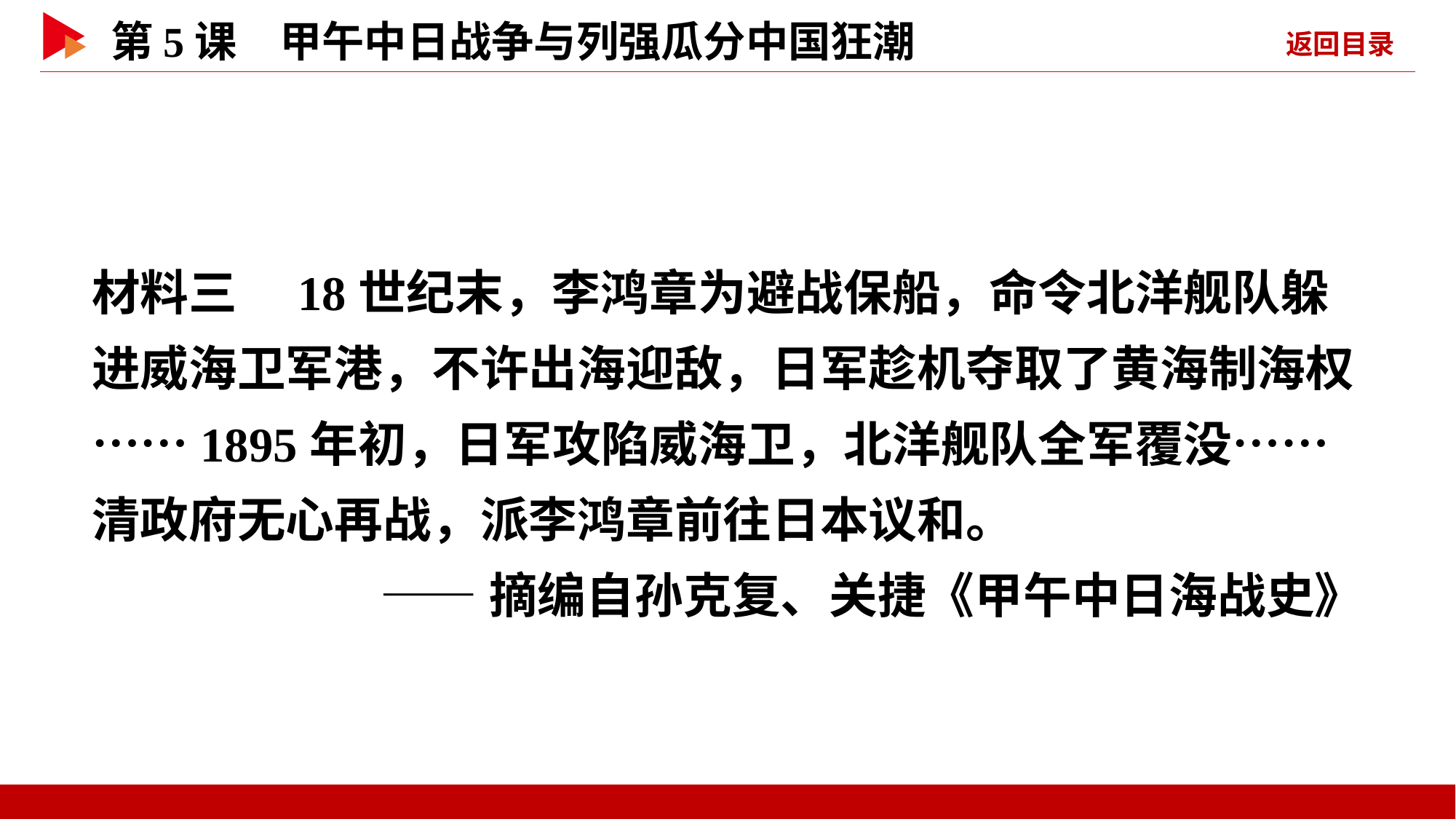

材料三　18世纪末，李鸿章为避战保船，命令北洋舰队躲进威海卫军港，不许出海迎敌，日军趁机夺取了黄海制海权……1895年初，日军攻陷威海卫，北洋舰队全军覆没……清政府无心再战，派李鸿章前往日本议和。
——摘编自孙克复、关捷《甲午中日海战史》